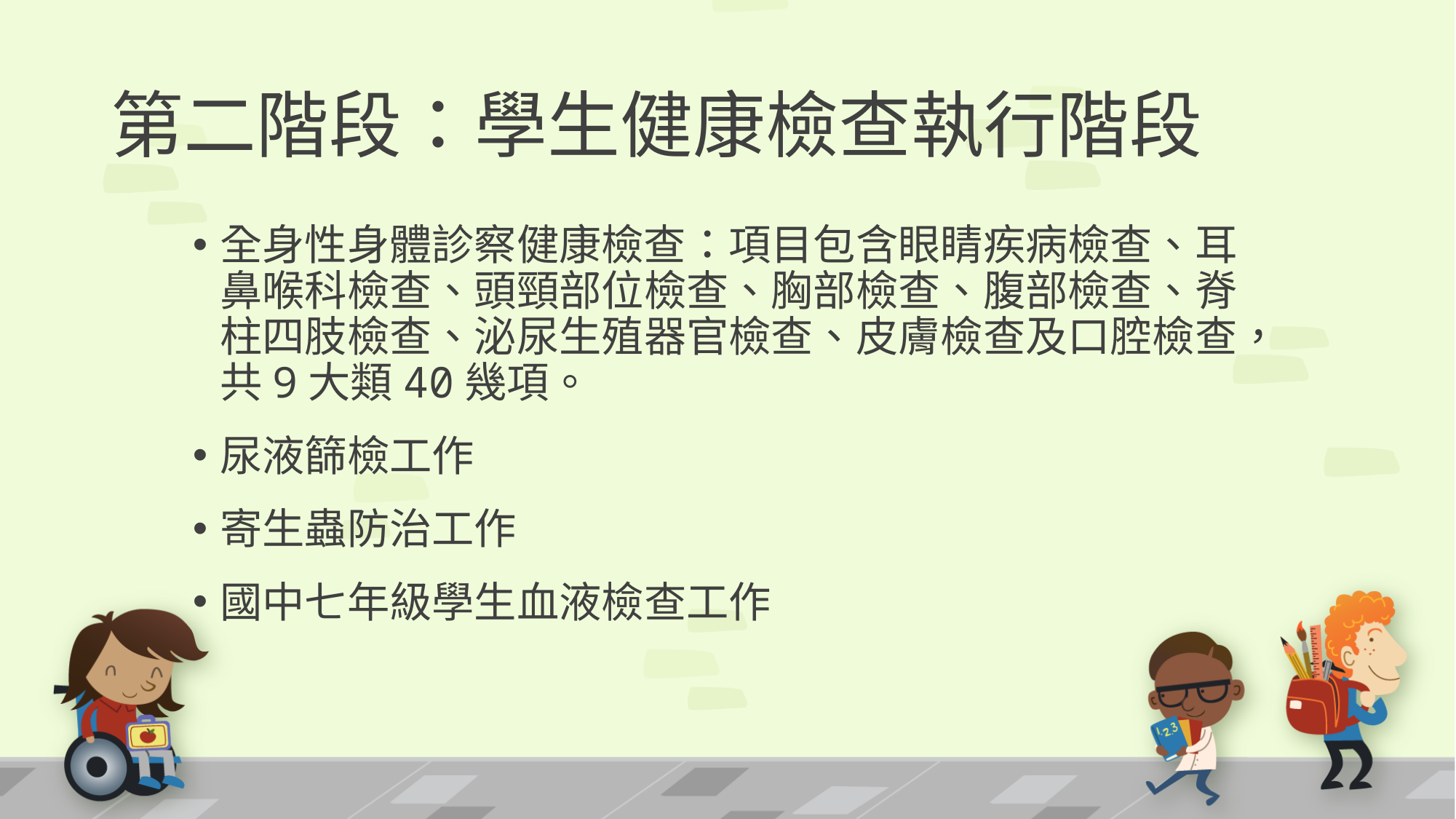

# 第二階段：學生健康檢查執行階段
全身性身體診察健康檢查：項目包含眼睛疾病檢查、耳鼻喉科檢查、頭頸部位檢查、胸部檢查、腹部檢查、脊柱四肢檢查、泌尿生殖器官檢查、皮膚檢查及口腔檢查，共9大類40幾項。
尿液篩檢工作
寄生蟲防治工作
國中七年級學生血液檢查工作